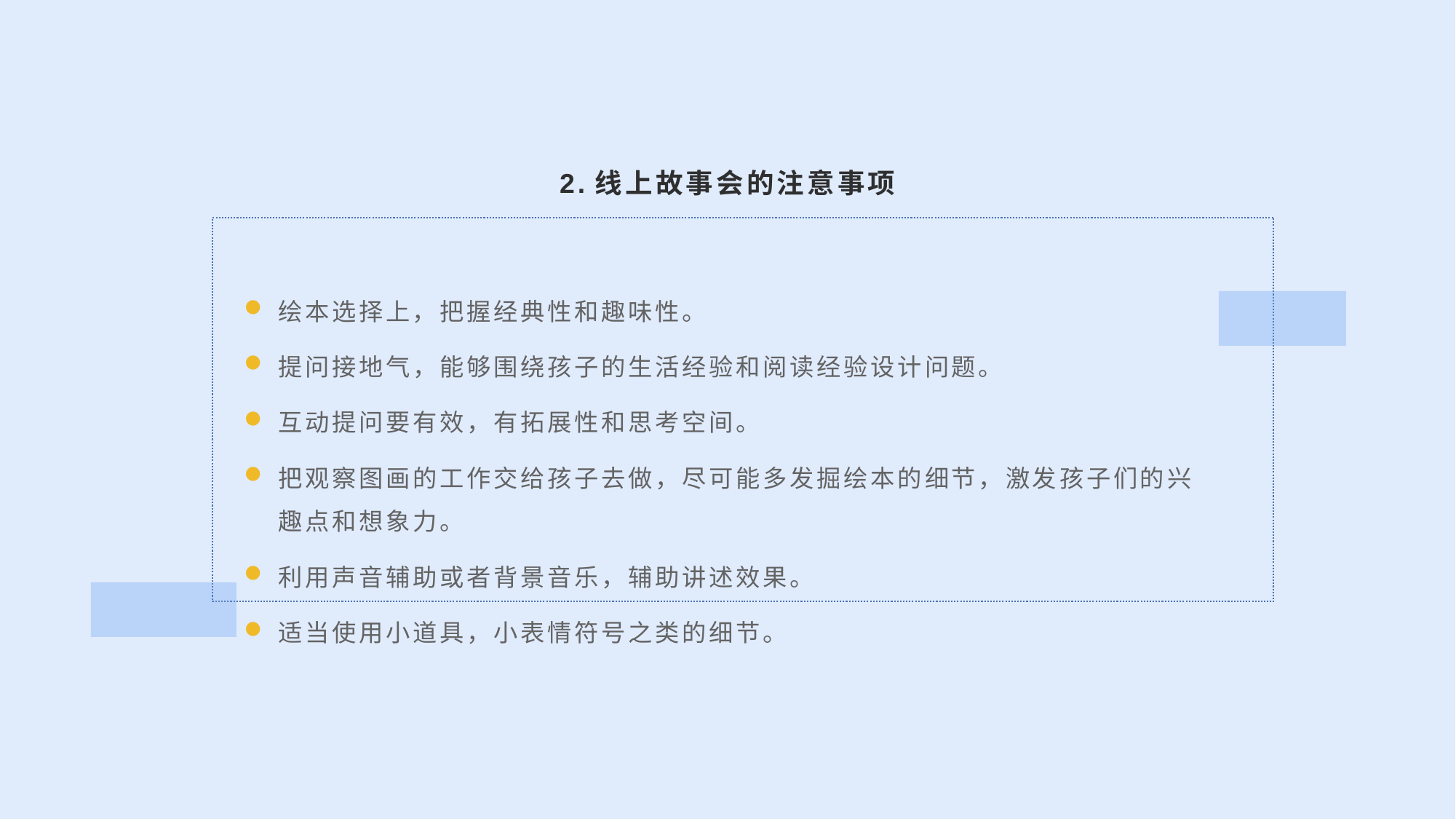

2.线上故事会的注意事项

绘本选择上，把握经典性和趣味性。
提问接地气，能够围绕孩子的生活经验和阅读经验设计问题。
互动提问要有效，有拓展性和思考空间。
把观察图画的工作交给孩子去做，尽可能多发掘绘本的细节，激发孩子们的兴趣点和想象力。
利用声音辅助或者背景音乐，辅助讲述效果。
适当使用小道具，小表情符号之类的细节。